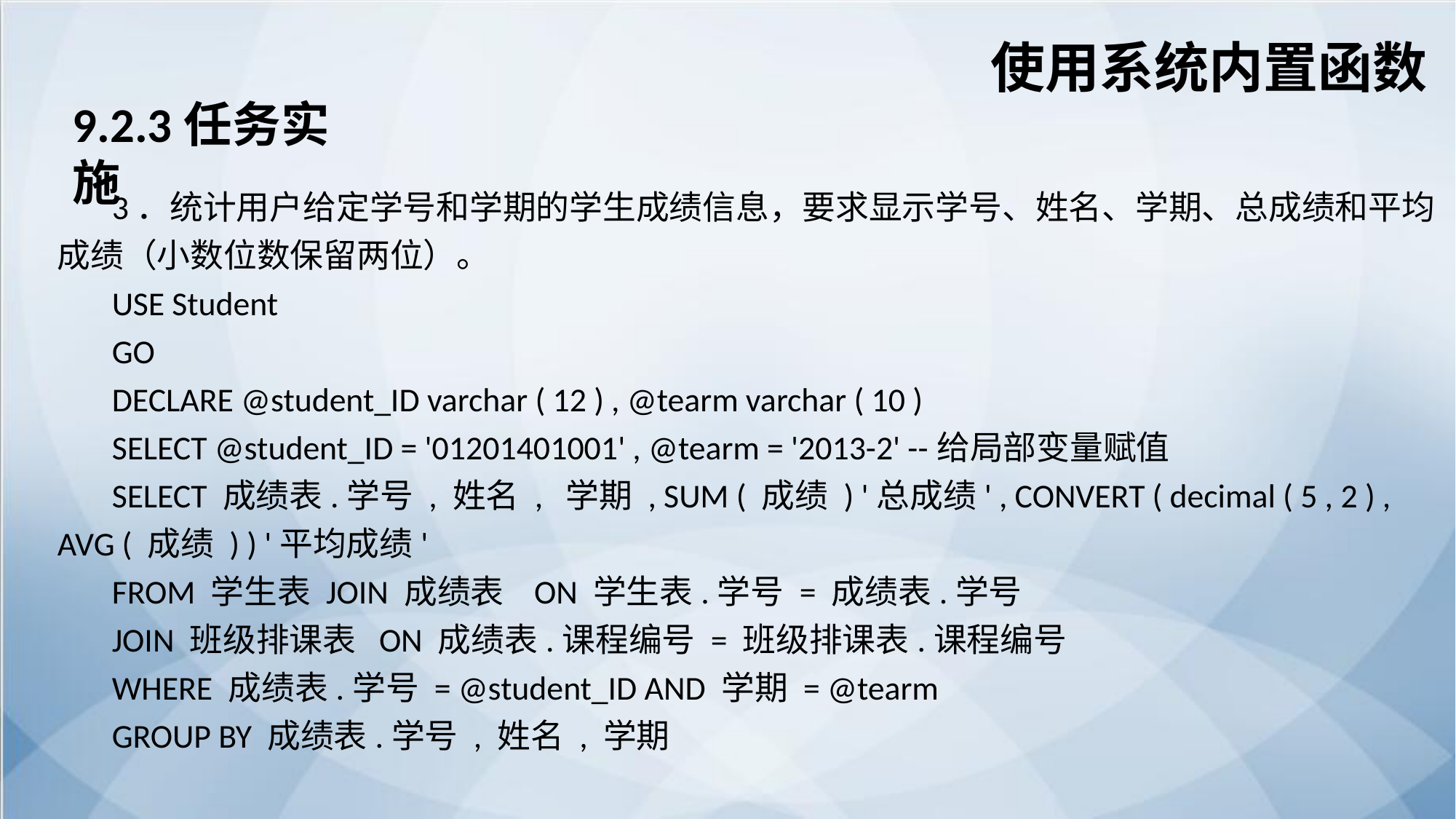

使用系统内置函数
9.2.3任务实施
3．统计用户给定学号和学期的学生成绩信息，要求显示学号、姓名、学期、总成绩和平均成绩（小数位数保留两位）。
USE Student
GO
DECLARE @student_ID varchar ( 12 ) , @tearm varchar ( 10 )
SELECT @student_ID = '01201401001' , @tearm = '2013-2' --给局部变量赋值
SELECT 成绩表.学号 , 姓名 ,  学期 , SUM ( 成绩 ) '总成绩' , CONVERT ( decimal ( 5 , 2 ) , AVG ( 成绩 ) ) '平均成绩'
FROM 学生表 JOIN 成绩表   ON 学生表.学号 = 成绩表.学号
JOIN 班级排课表  ON 成绩表.课程编号 = 班级排课表.课程编号
WHERE 成绩表.学号 = @student_ID AND 学期 = @tearm
GROUP BY 成绩表.学号 , 姓名 , 学期